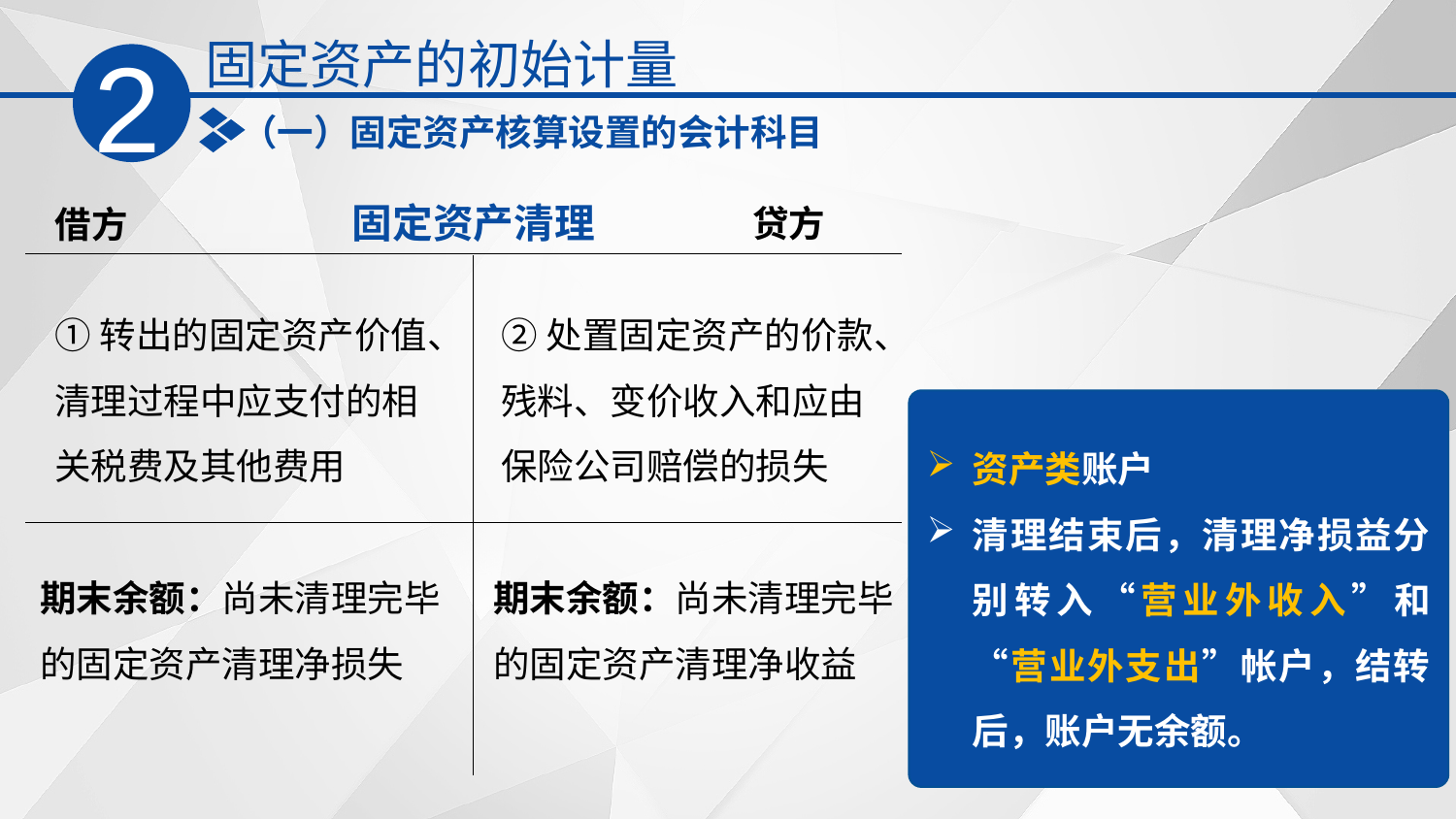

固定资产的初始计量
2

（一）固定资产核算设置的会计科目

固定资产清理
贷方
借方
①转出的固定资产价值、清理过程中应支付的相关税费及其他费用
②处置固定资产的价款、残料、变价收入和应由保险公司赔偿的损失
资产类账户
清理结束后，清理净损益分别转入“营业外收入”和“营业外支出”帐户，结转后，账户无余额。
期末余额：尚未清理完毕的固定资产清理净损失
期末余额：尚未清理完毕的固定资产清理净收益